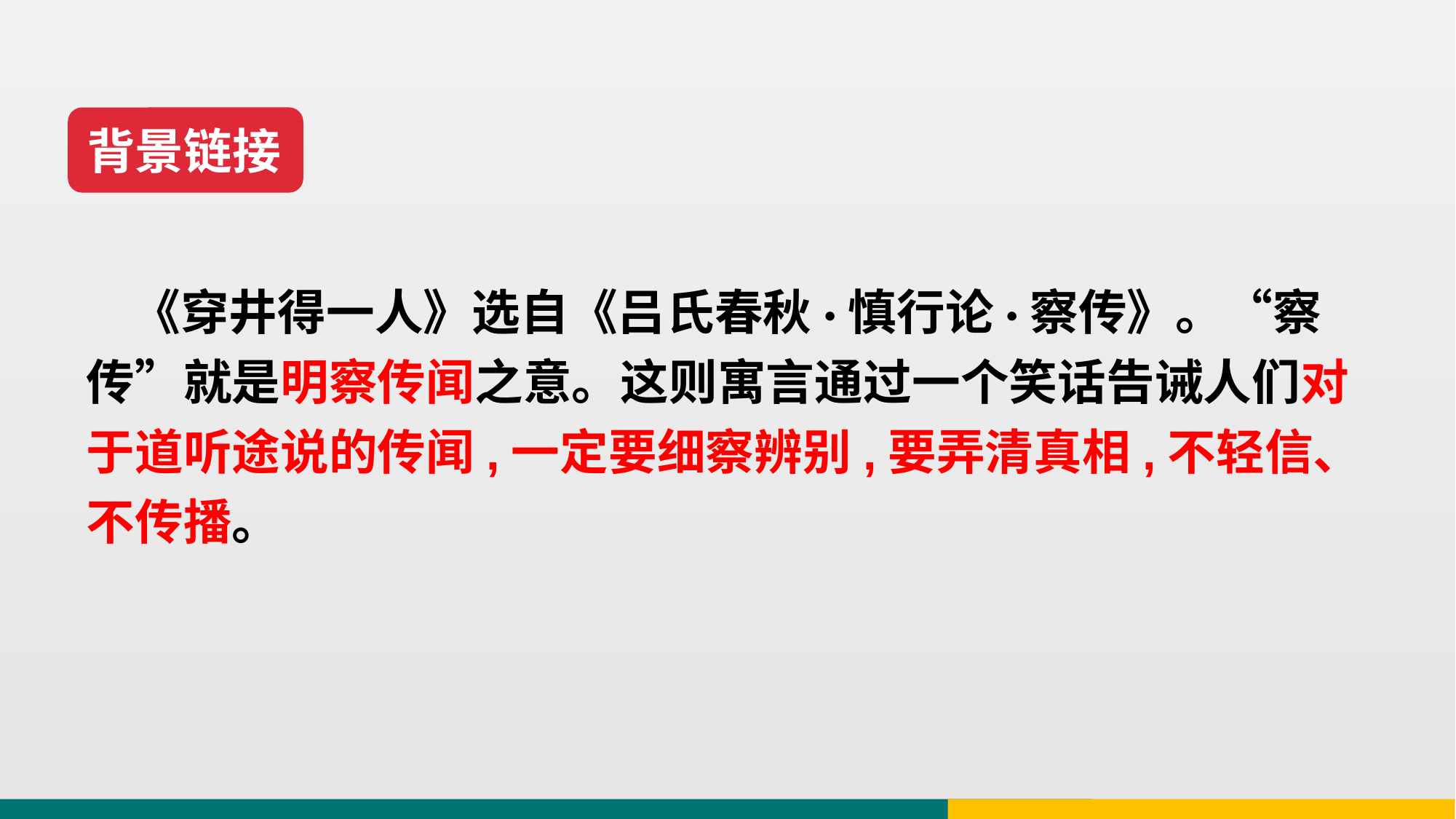

背景链接
    《穿井得一人》选自《吕氏春秋·慎行论·察传》。“察传”就是明察传闻之意。这则寓言通过一个笑话告诫人们对于道听途说的传闻,一定要细察辨别,要弄清真相,不轻信、不传播。